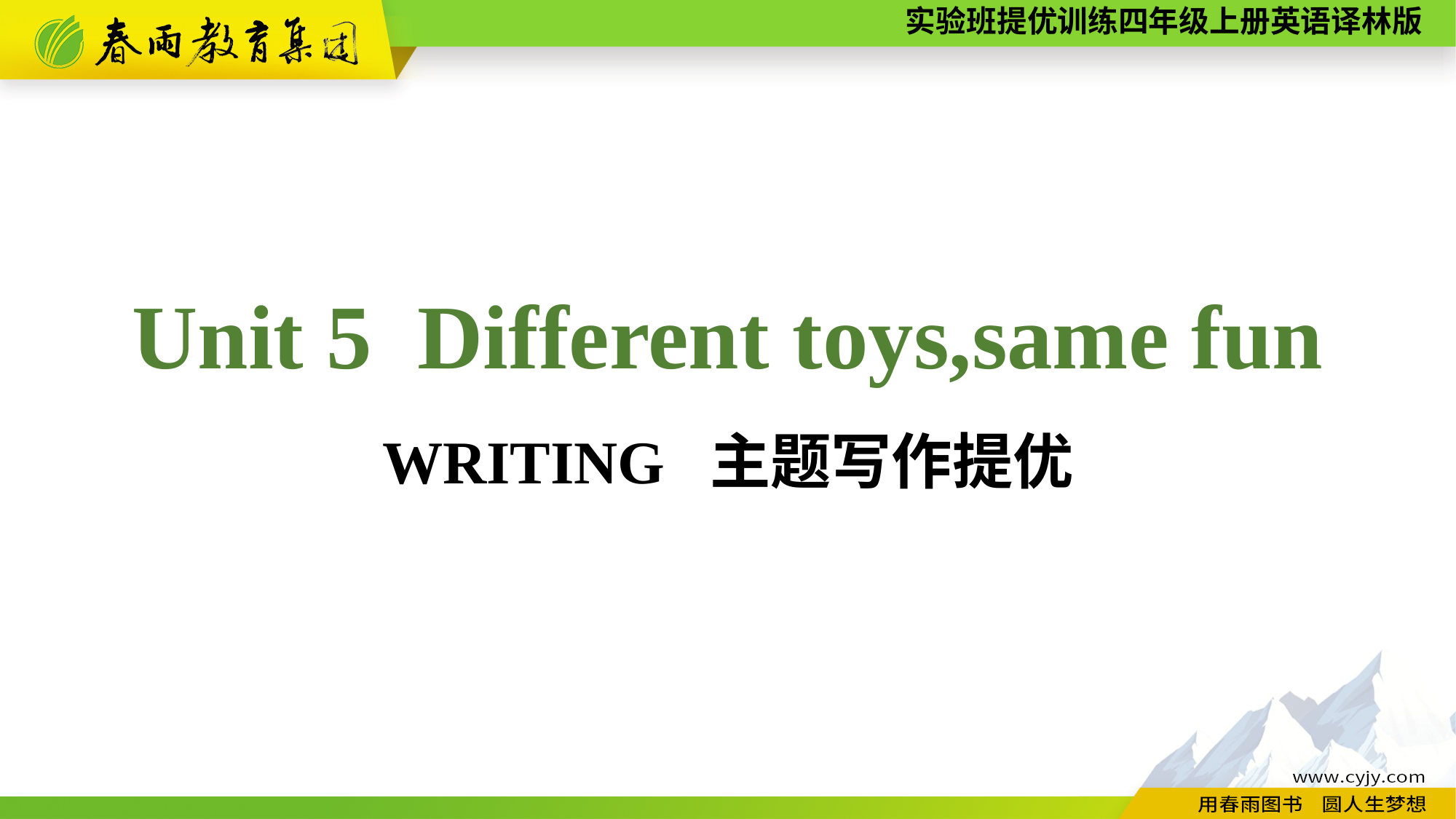

Unit 5  Different toys,same fun
WRITING  主题写作提优